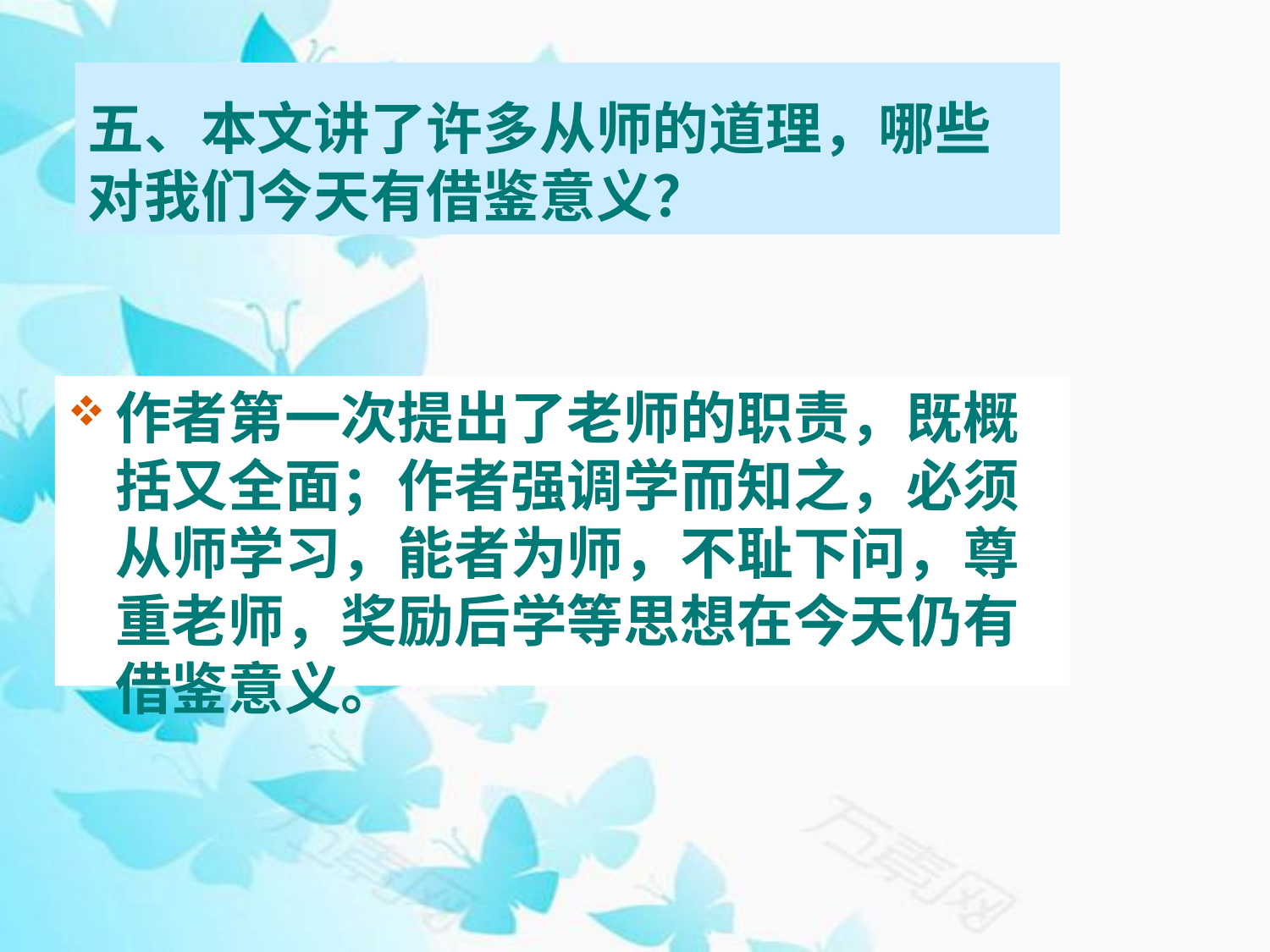

# 五、本文讲了许多从师的道理，哪些对我们今天有借鉴意义？
作者第一次提出了老师的职责，既概括又全面；作者强调学而知之，必须从师学习，能者为师，不耻下问，尊重老师，奖励后学等思想在今天仍有借鉴意义。